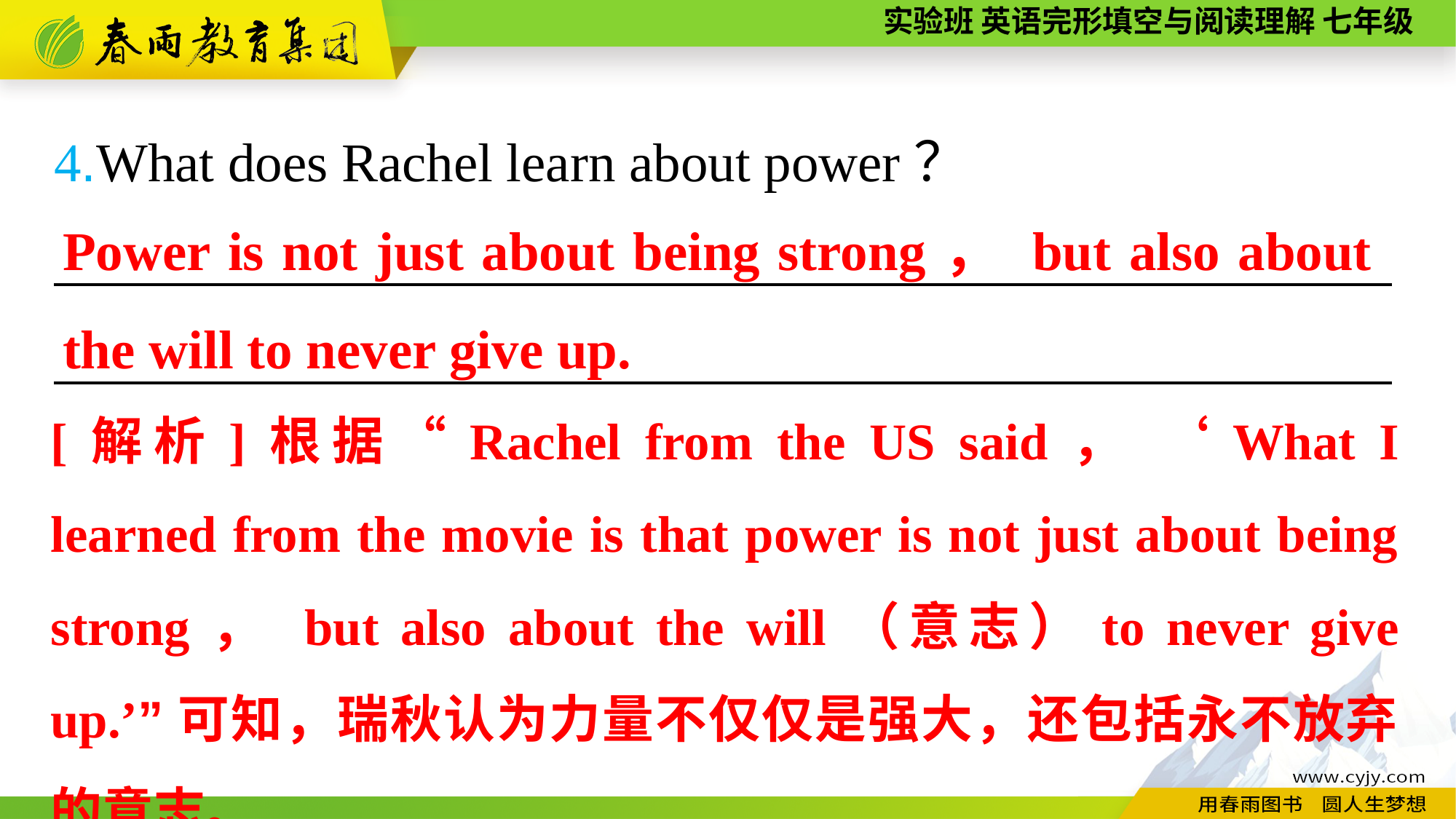

4.What does Rachel learn about power？
_________________________________________________
_________________________________________________
Power is not just about being strong， but also about the will to never give up.
[解析]根据“Rachel from the US said， ‘What I learned from the movie is that power is not just about being strong， but also about the will（意志）to never give up.’”可知，瑞秋认为力量不仅仅是强大，还包括永不放弃的意志。